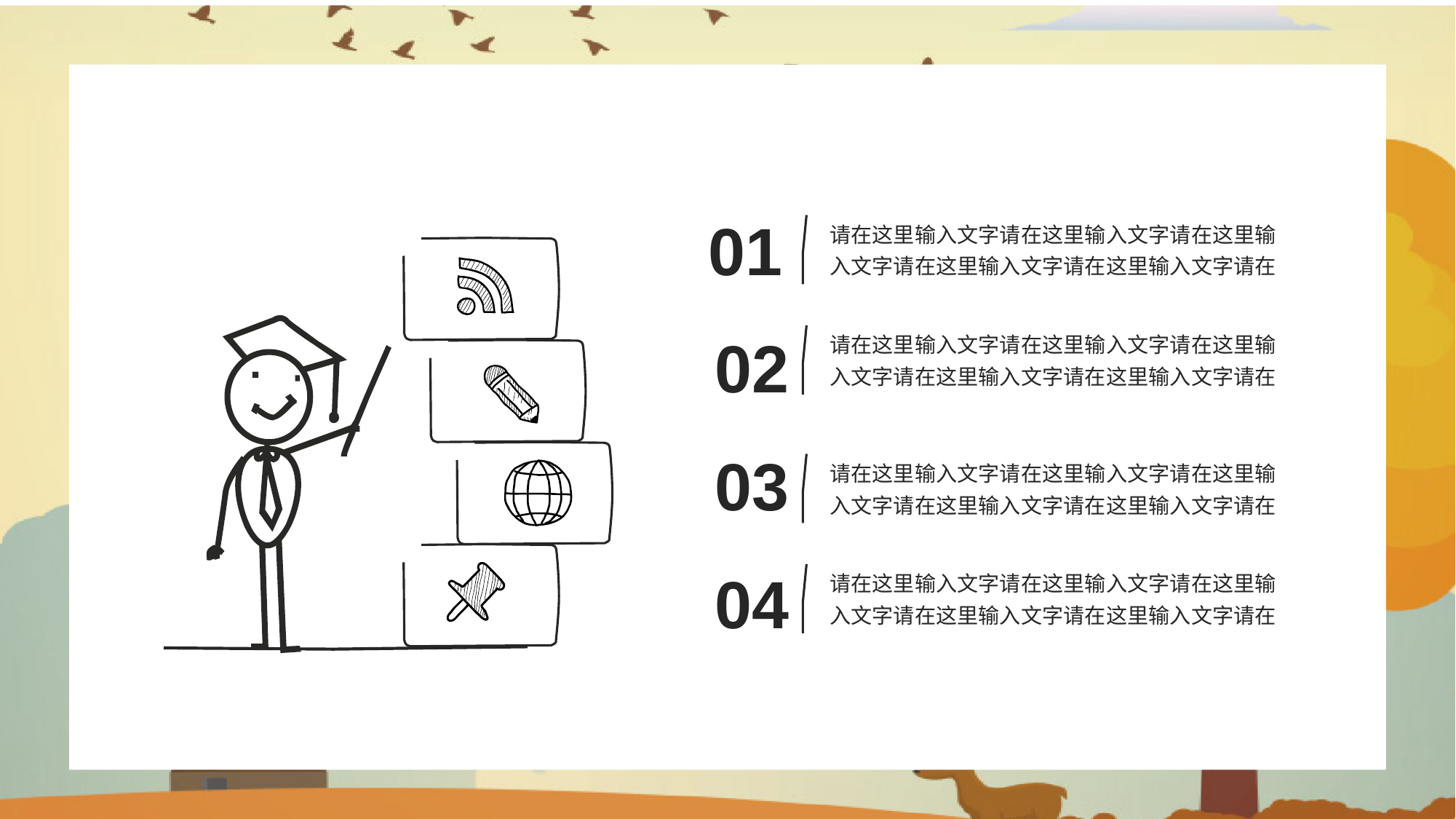

01
请在这里输入文字请在这里输入文字请在这里输入文字请在这里输入文字请在这里输入文字请在

请在这里输入文字请在这里输入文字请在这里输入文字请在这里输入文字请在这里输入文字请在
02

03

请在这里输入文字请在这里输入文字请在这里输入文字请在这里输入文字请在这里输入文字请在

04
请在这里输入文字请在这里输入文字请在这里输入文字请在这里输入文字请在这里输入文字请在